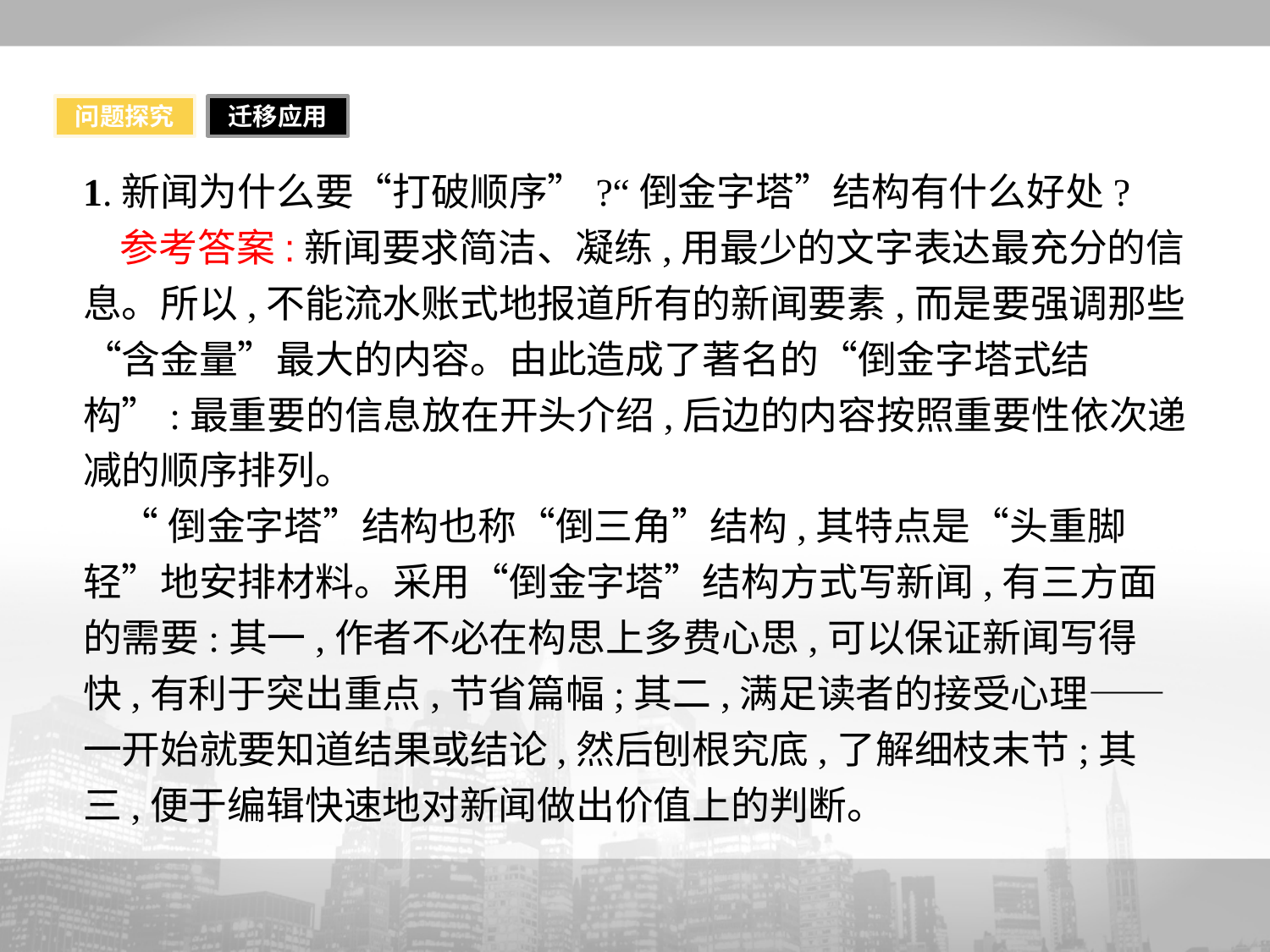

问题探究
迁移应用
1.新闻为什么要“打破顺序”?“倒金字塔”结构有什么好处?
参考答案:新闻要求简洁、凝练,用最少的文字表达最充分的信息。所以,不能流水账式地报道所有的新闻要素,而是要强调那些“含金量”最大的内容。由此造成了著名的“倒金字塔式结构”:最重要的信息放在开头介绍,后边的内容按照重要性依次递减的顺序排列。
“倒金字塔”结构也称“倒三角”结构,其特点是“头重脚轻”地安排材料。采用“倒金字塔”结构方式写新闻,有三方面的需要:其一,作者不必在构思上多费心思,可以保证新闻写得快,有利于突出重点,节省篇幅;其二,满足读者的接受心理——一开始就要知道结果或结论,然后刨根究底,了解细枝末节;其三,便于编辑快速地对新闻做出价值上的判断。